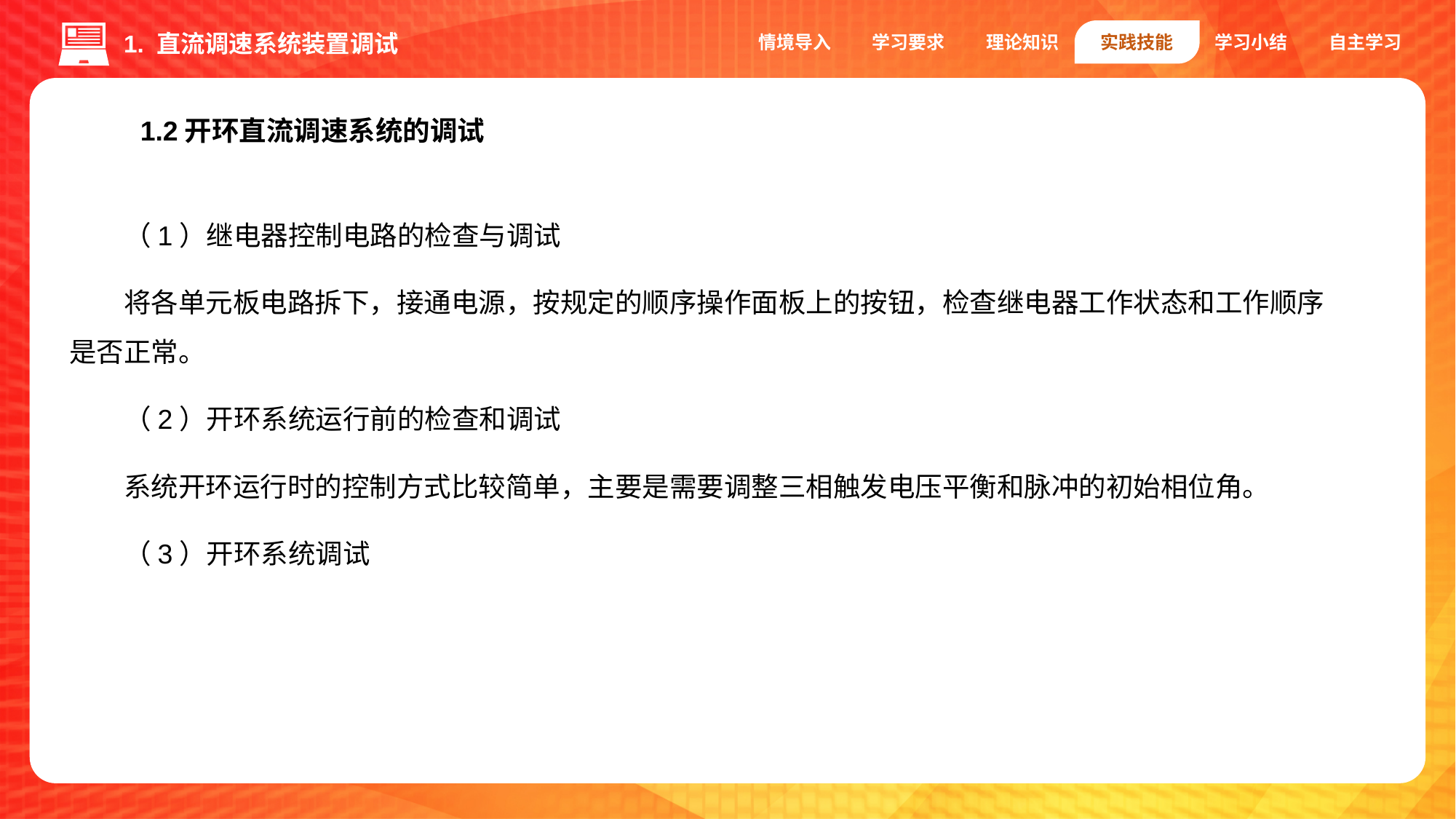

情境导入
学习要求
理论知识
实践技能
学习小结
自主学习

1. 直流调速系统装置调试
1.2开环直流调速系统的调试
（1）继电器控制电路的检查与调试
将各单元板电路拆下，接通电源，按规定的顺序操作面板上的按钮，检查继电器工作状态和工作顺序是否正常。
（2）开环系统运行前的检查和调试
系统开环运行时的控制方式比较简单，主要是需要调整三相触发电压平衡和脉冲的初始相位角。
（3）开环系统调试